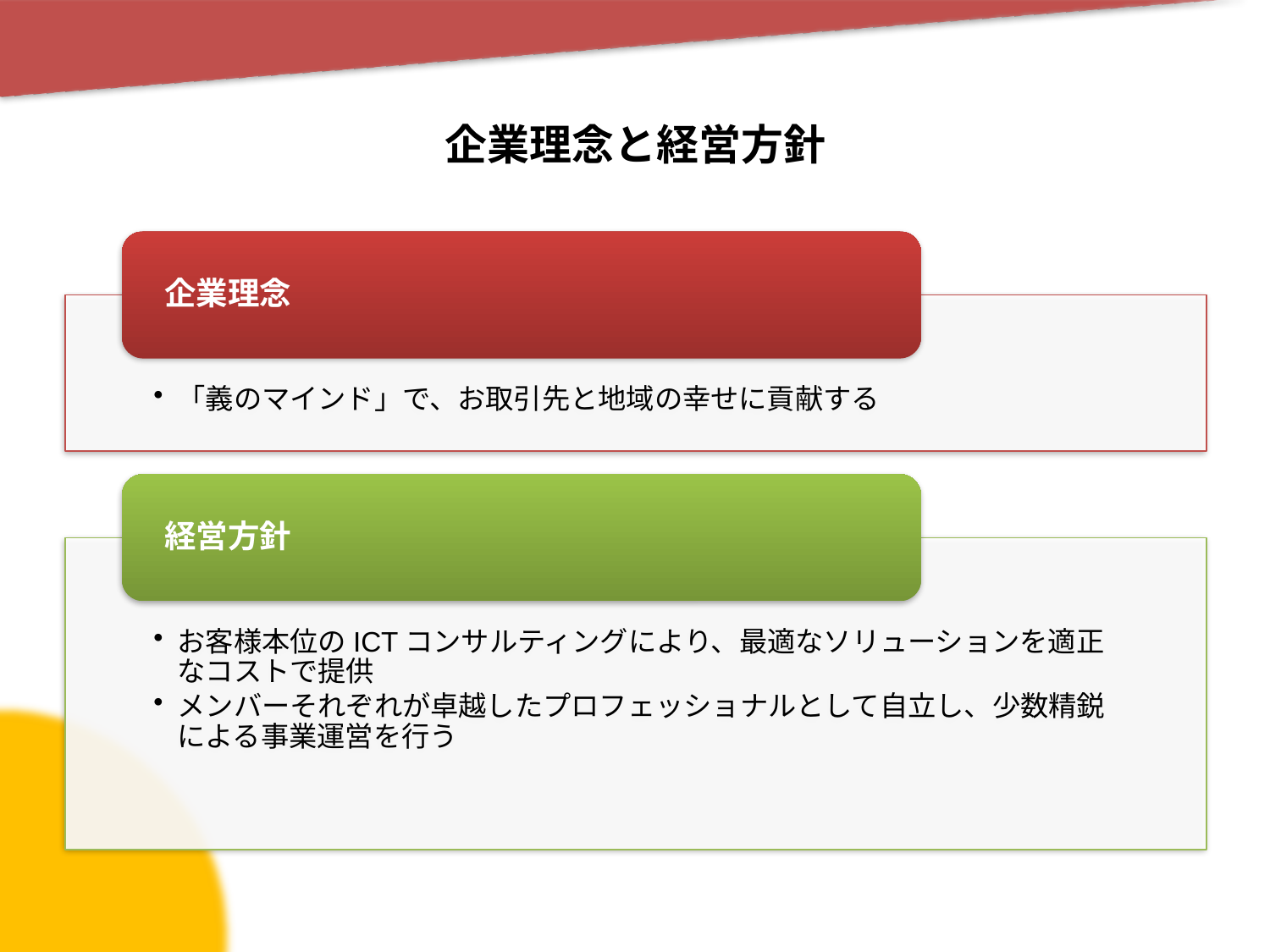

# 企業理念と経営方針
「義のマインド」で、お取引先と地域の幸せに貢献する
企業理念
お客様本位のICTコンサルティングにより、最適なソリューションを適正なコストで提供
メンバーそれぞれが卓越したプロフェッショナルとして自立し、少数精鋭による事業運営を行う
経営方針